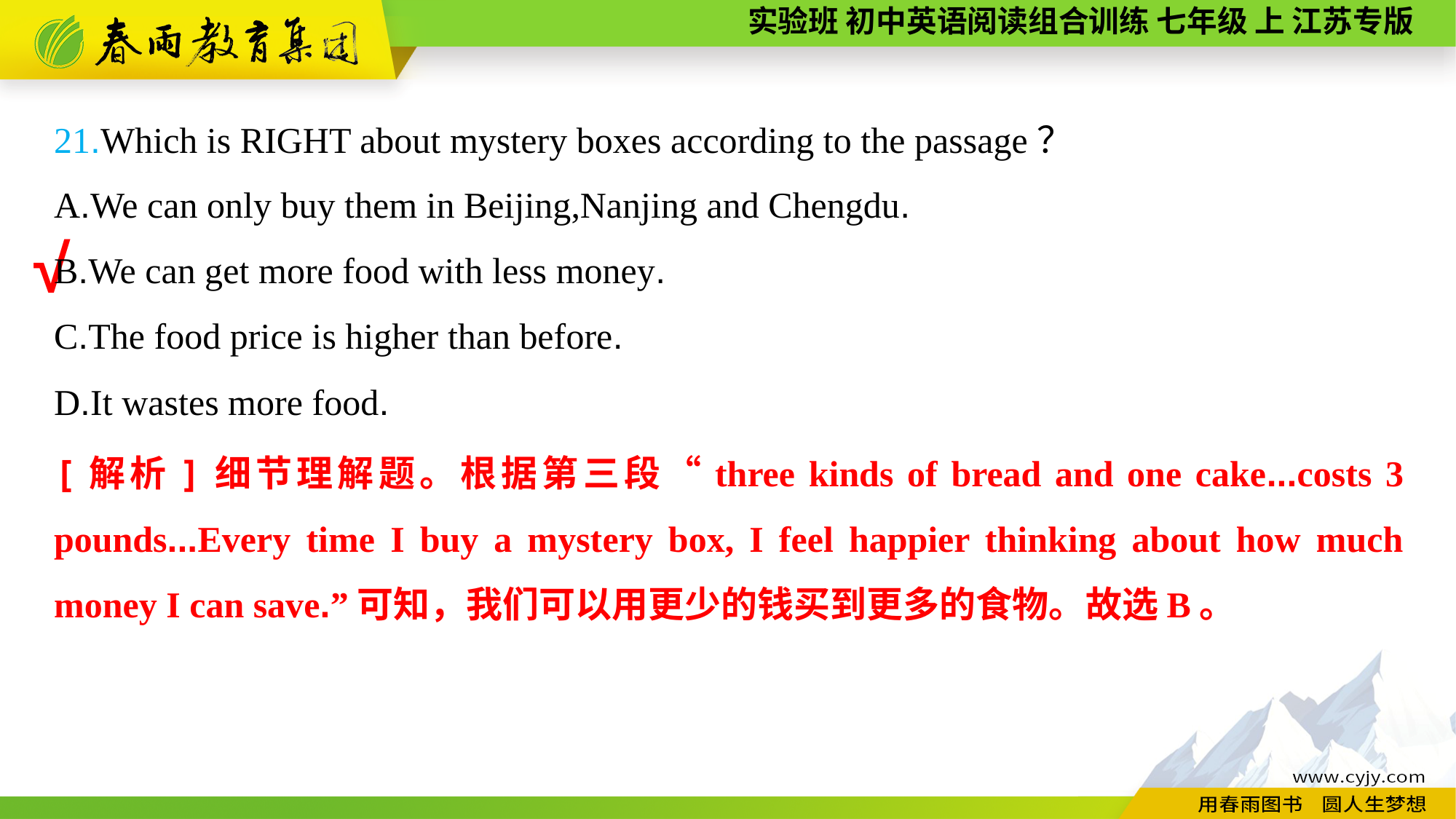

21.Which is RIGHT about mystery boxes according to the passage？
A.We can only buy them in Beijing,Nanjing and Chengdu.
B.We can get more food with less money.
C.The food price is higher than before.
D.It wastes more food.
√
[解析]细节理解题。根据第三段“three kinds of bread and one cake...costs 3 pounds...Every time I buy a mystery box, I feel happier thinking about how much money I can save.”可知，我们可以用更少的钱买到更多的食物。故选B。